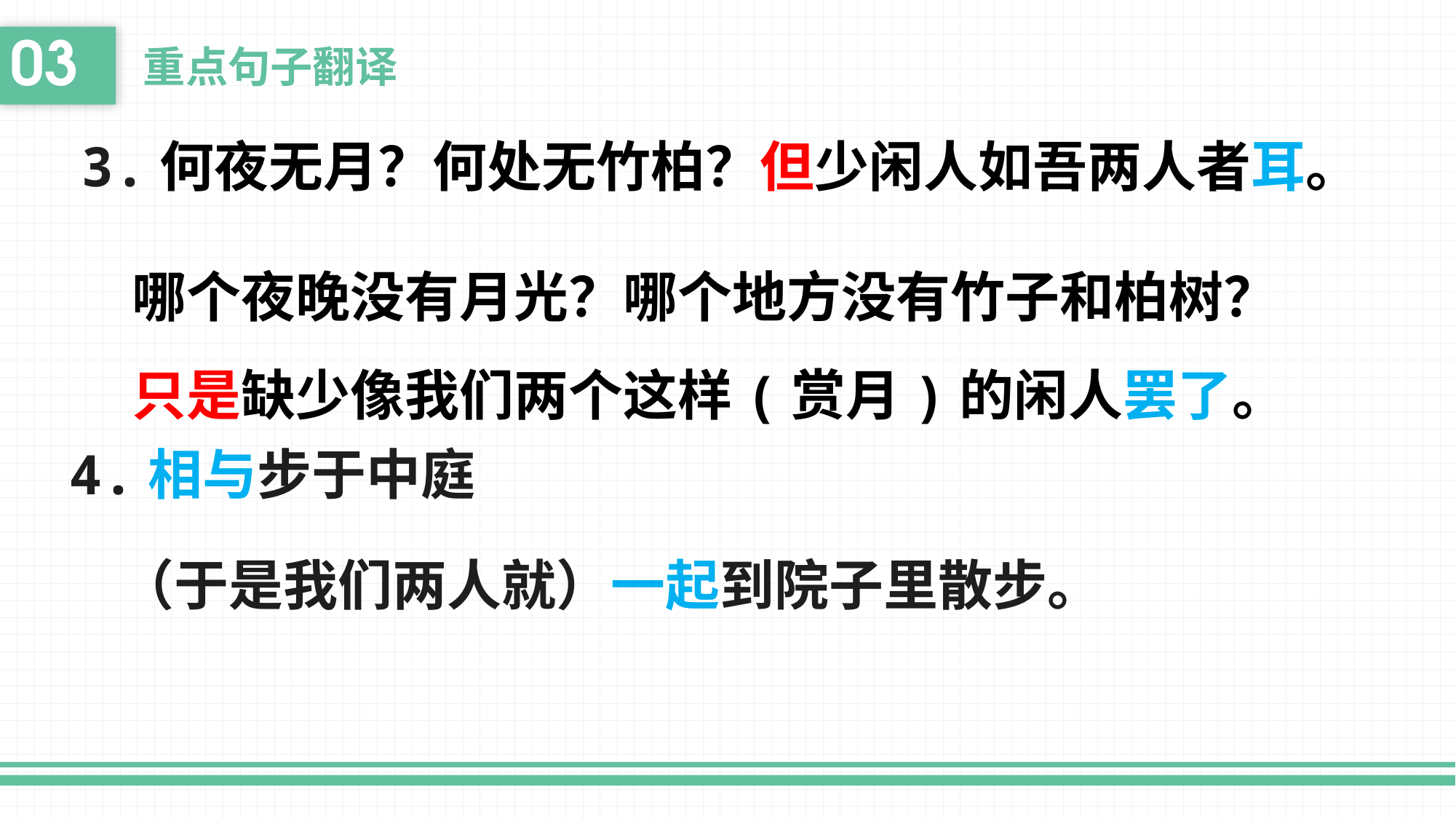

03
重点句子翻译
3.何夜无月？何处无竹柏？但少闲人如吾两人者耳。
哪个夜晚没有月光？哪个地方没有竹子和柏树？只是缺少像我们两个这样(赏月)的闲人罢了。
4.相与步于中庭
（于是我们两人就）一起到院子里散步。